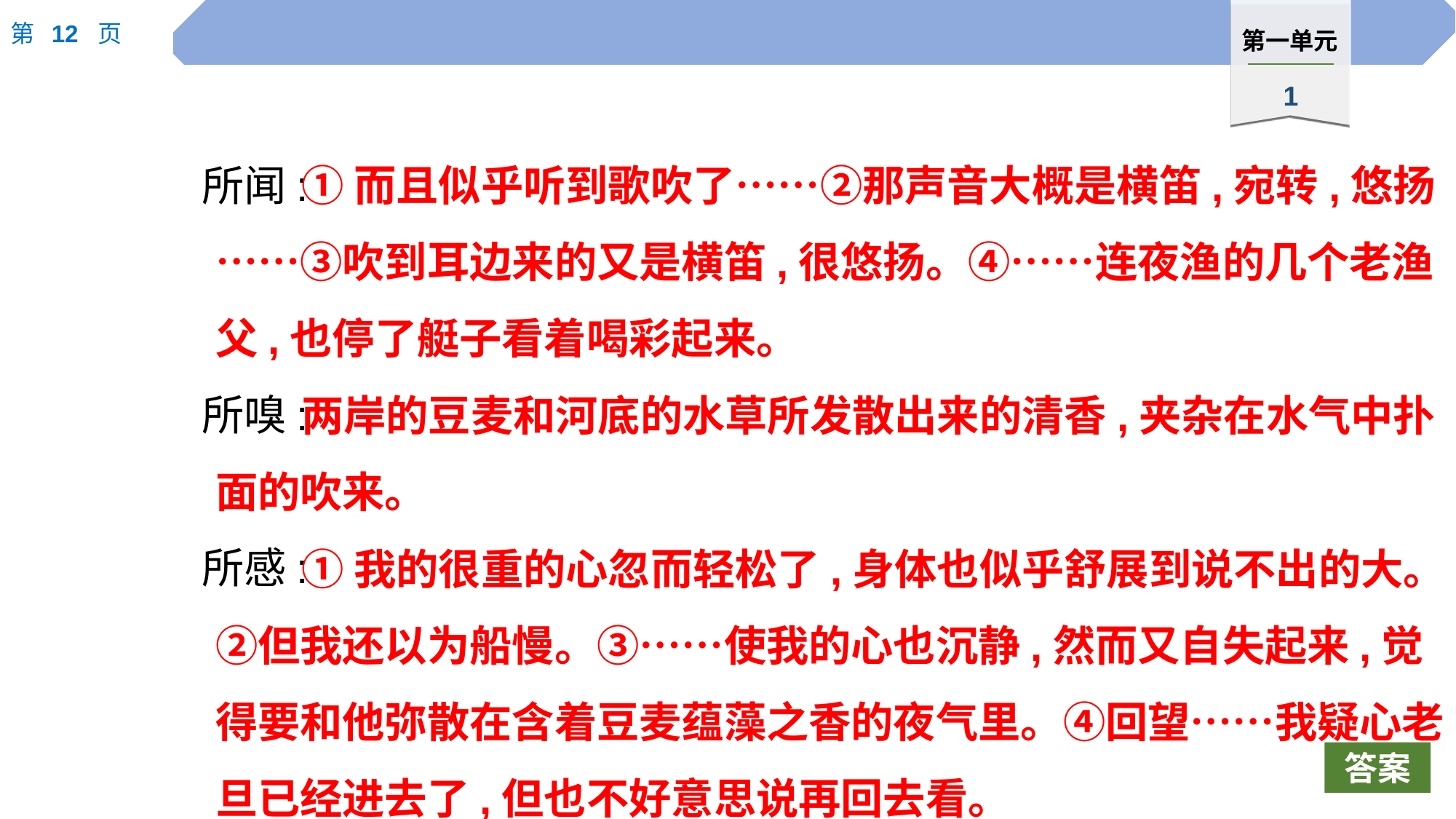

所闻:

所嗅:

所感:
①而且似乎听到歌吹了……②那声音大概是横笛,宛转,悠扬……③吹到耳边来的又是横笛,很悠扬。④……连夜渔的几个老渔父,也停了艇子看着喝彩起来。
两岸的豆麦和河底的水草所发散出来的清香,夹杂在水气中扑面的吹来。
①我的很重的心忽而轻松了,身体也似乎舒展到说不出的大。②但我还以为船慢。③……使我的心也沉静,然而又自失起来,觉得要和他弥散在含着豆麦蕴藻之香的夜气里。④回望……我疑心老旦已经进去了,但也不好意思说再回去看。
答案